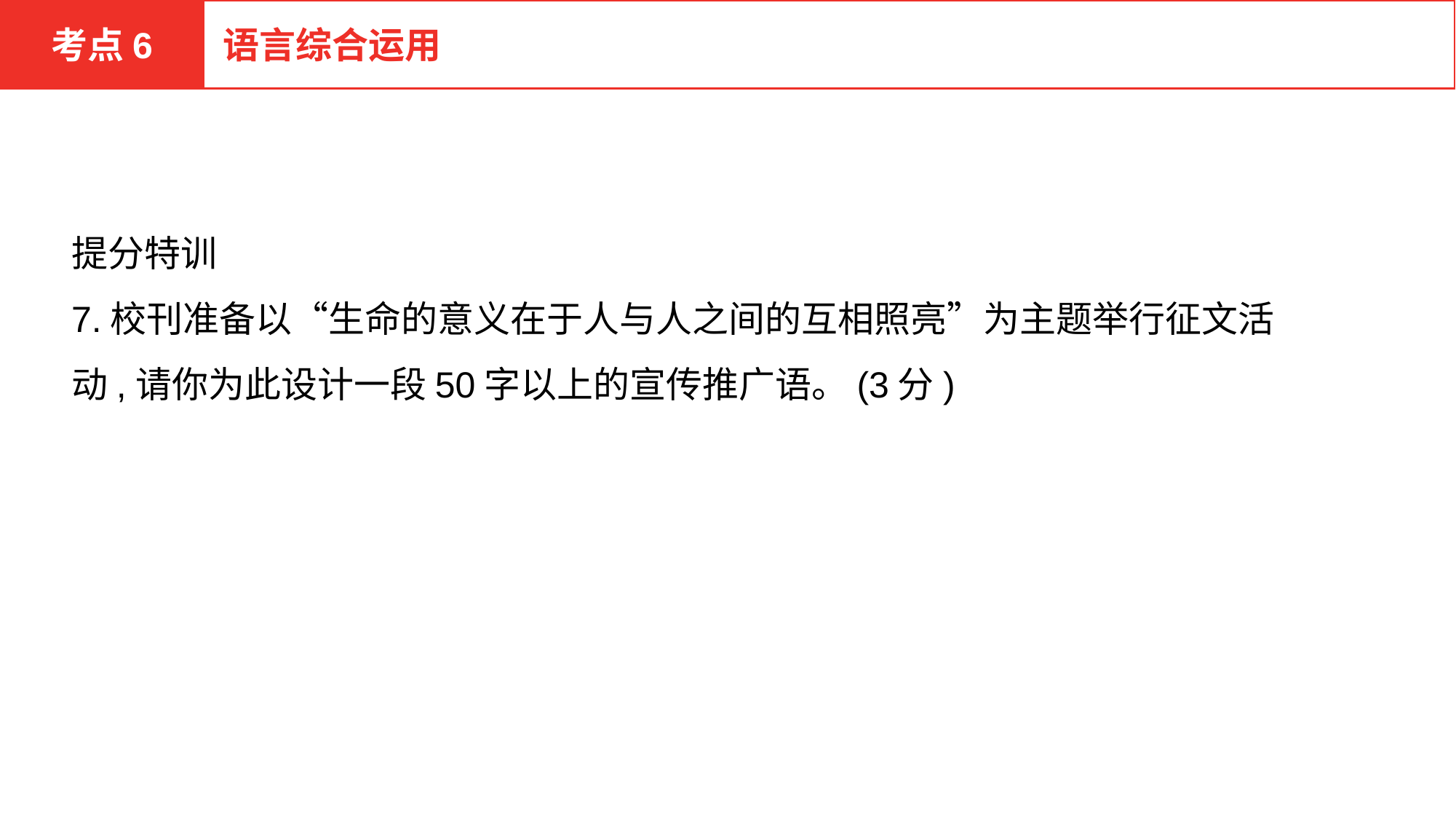

考点6
语言综合运用
提分特训
7.校刊准备以“生命的意义在于人与人之间的互相照亮”为主题举行征文活动,请你为此设计一段50字以上的宣传推广语。(3分)